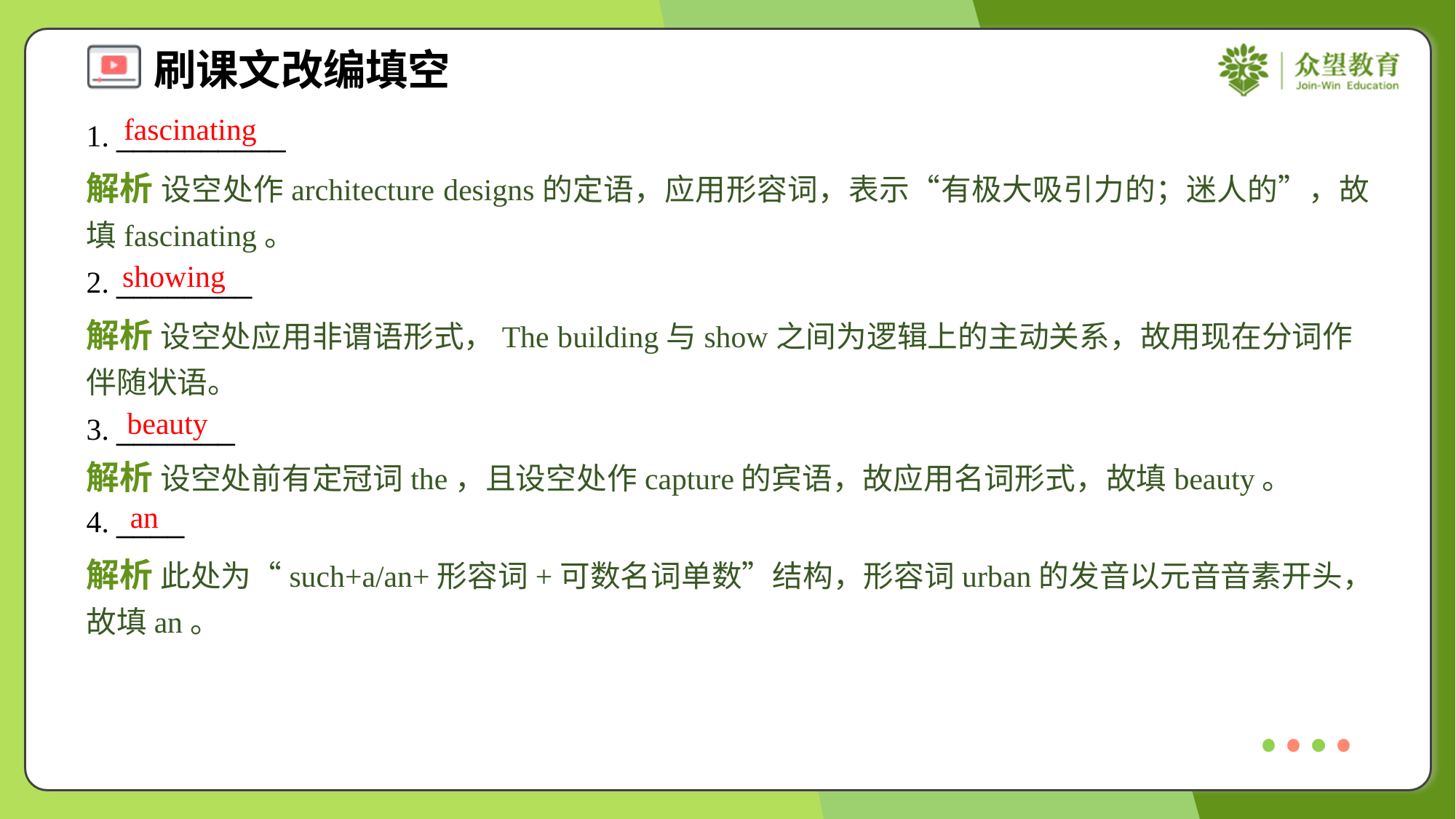

fascinating
1. __________
解析 设空处作architecture designs的定语，应用形容词，表示“有极大吸引力的；迷人的”，故填fascinating。
showing
2. ________
解析 设空处应用非谓语形式，The building与show之间为逻辑上的主动关系，故用现在分词作伴随状语。
beauty
3. _______
解析 设空处前有定冠词the，且设空处作capture的宾语，故应用名词形式，故填beauty。
an
4. ____
解析 此处为“such+a/an+形容词+可数名词单数”结构，形容词urban的发音以元音音素开头，故填an。